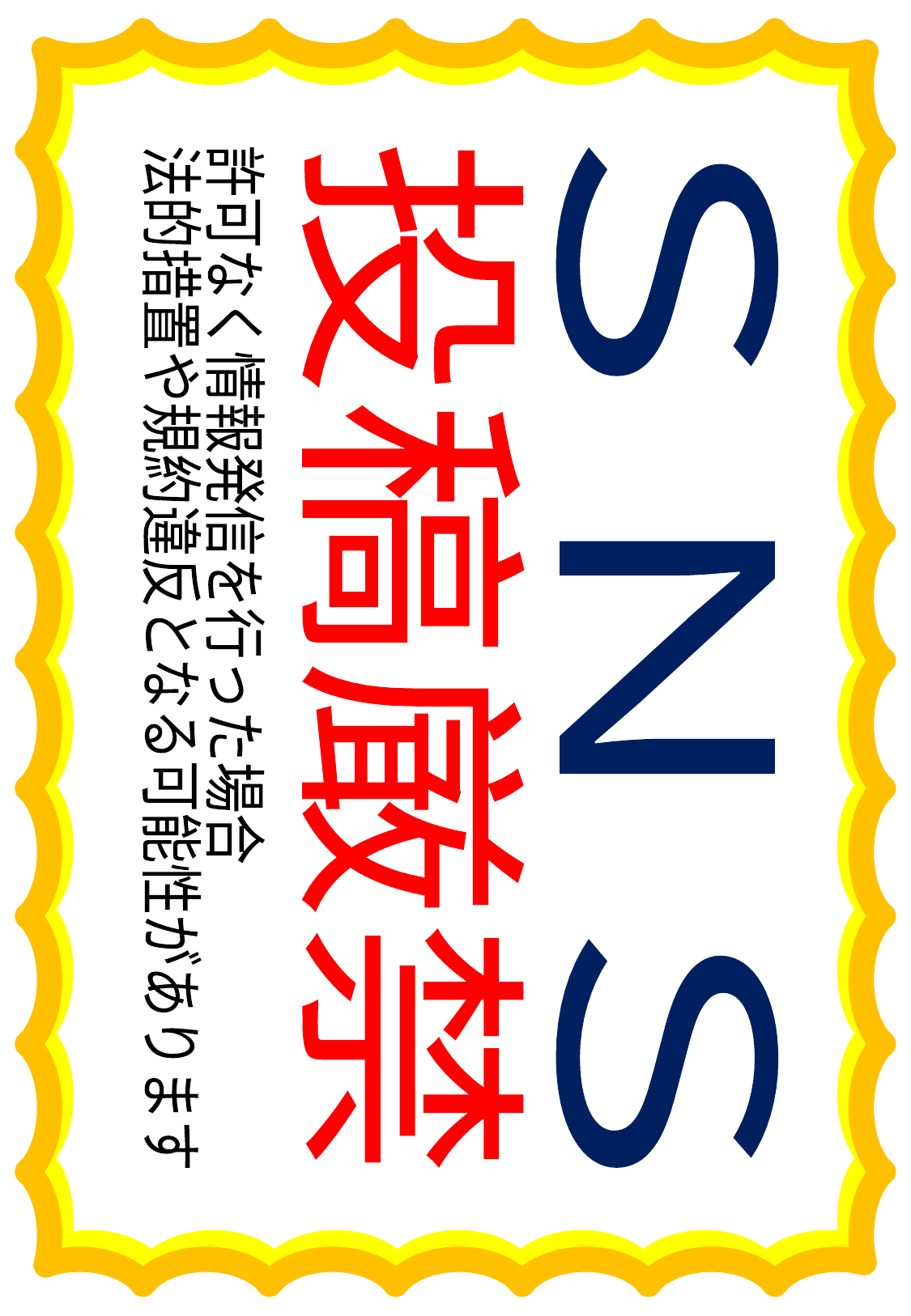

投稿厳禁
ＳＮＳ
許可なく情報発信を行った場合
法的措置や規約違反となる可能性があります